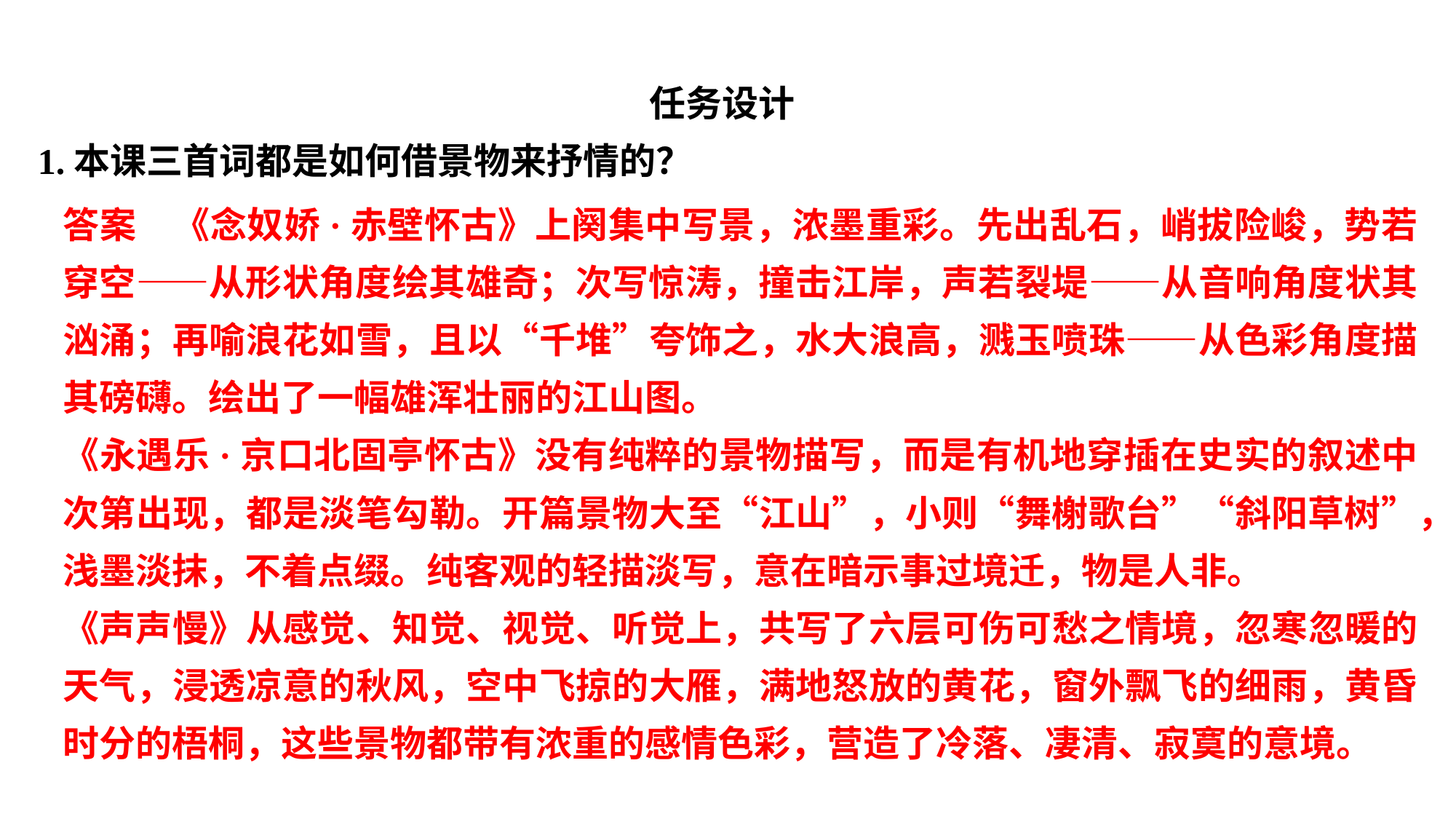

任务设计
1.本课三首词都是如何借景物来抒情的？
答案　《念奴娇·赤壁怀古》上阕集中写景，浓墨重彩。先出乱石，峭拔险峻，势若穿空——从形状角度绘其雄奇；次写惊涛，撞击江岸，声若裂堤——从音响角度状其汹涌；再喻浪花如雪，且以“千堆”夸饰之，水大浪高，溅玉喷珠——从色彩角度描其磅礴。绘出了一幅雄浑壮丽的江山图。
《永遇乐·京口北固亭怀古》没有纯粹的景物描写，而是有机地穿插在史实的叙述中次第出现，都是淡笔勾勒。开篇景物大至“江山”，小则“舞榭歌台”“斜阳草树”，浅墨淡抹，不着点缀。纯客观的轻描淡写，意在暗示事过境迁，物是人非。
《声声慢》从感觉、知觉、视觉、听觉上，共写了六层可伤可愁之情境，忽寒忽暖的天气，浸透凉意的秋风，空中飞掠的大雁，满地怒放的黄花，窗外飘飞的细雨，黄昏时分的梧桐，这些景物都带有浓重的感情色彩，营造了冷落、凄清、寂寞的意境。